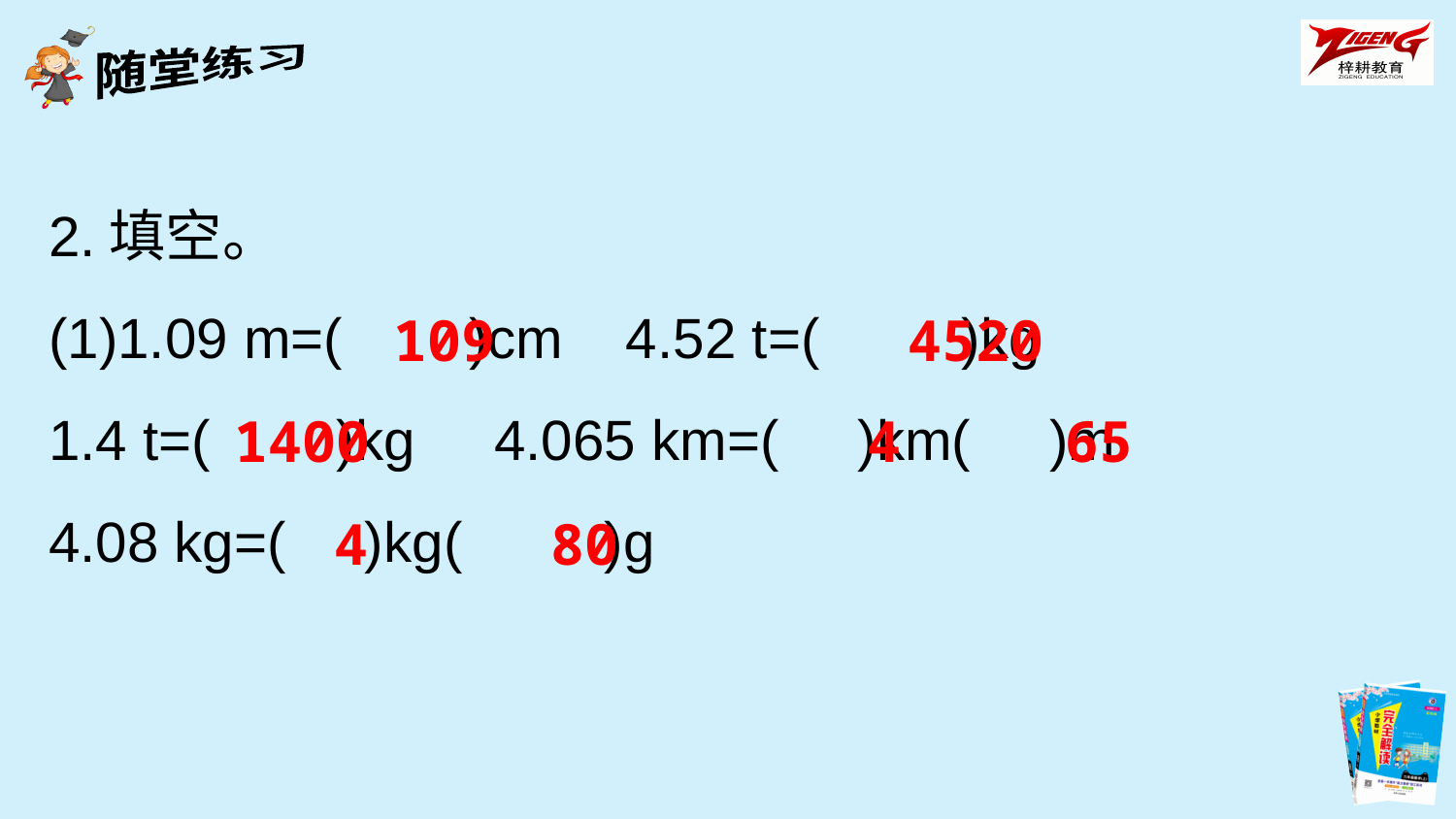

2.填空。
(1)1.09 m=(        )cm    4.52 t=(         )kg
1.4 t=(        )kg     4.065 km=(     )km(     )m
4.08 kg=(     )kg(         )g
109
4520
1400
4
65
4
80